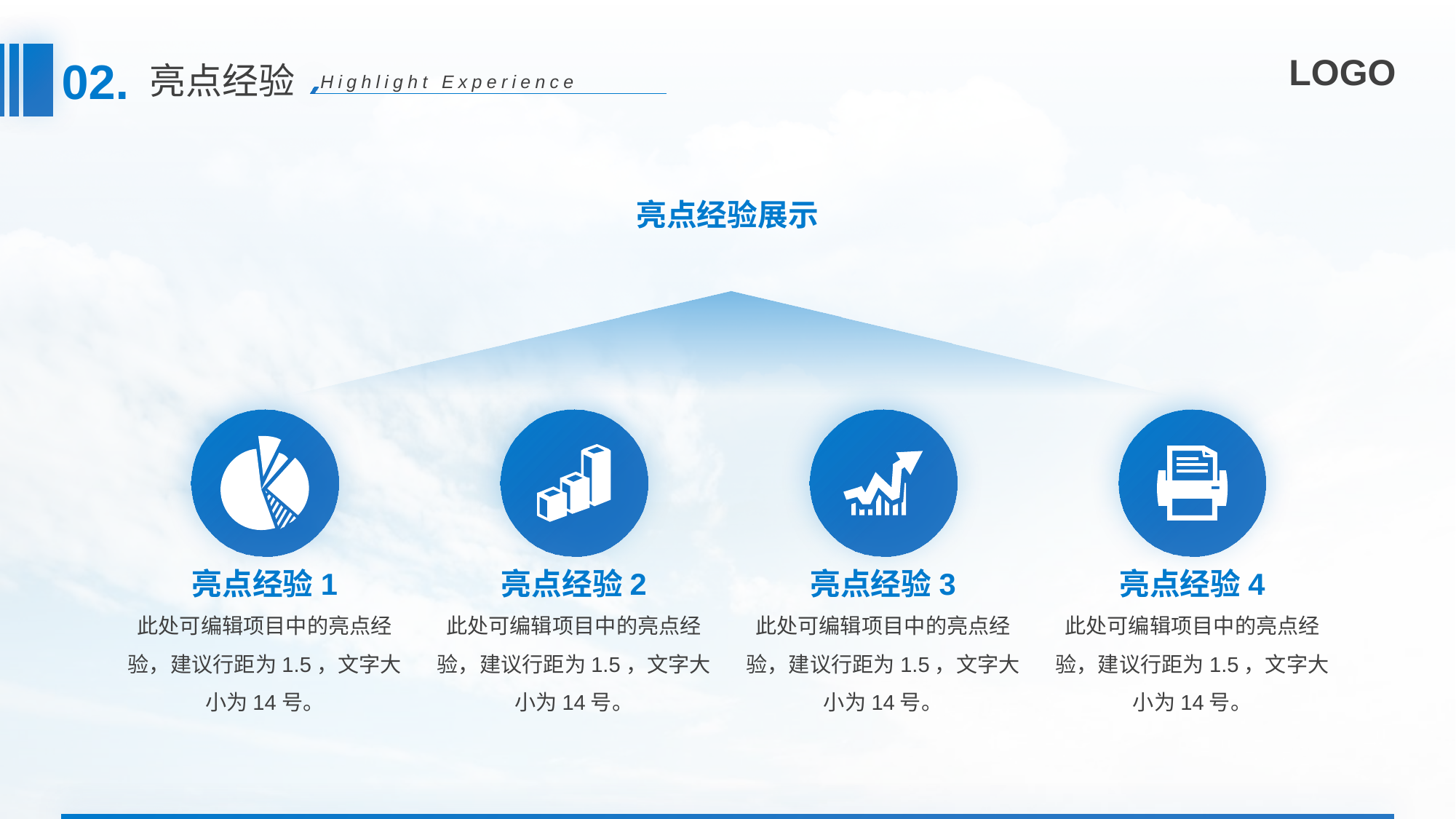

02.
亮点经验
Highlight Experience

亮点经验展示

亮点经验1
亮点经验2
亮点经验3
亮点经验4
此处可编辑项目中的亮点经验，建议行距为1.5，文字大小为14号。
此处可编辑项目中的亮点经验，建议行距为1.5，文字大小为14号。
此处可编辑项目中的亮点经验，建议行距为1.5，文字大小为14号。
此处可编辑项目中的亮点经验，建议行距为1.5，文字大小为14号。